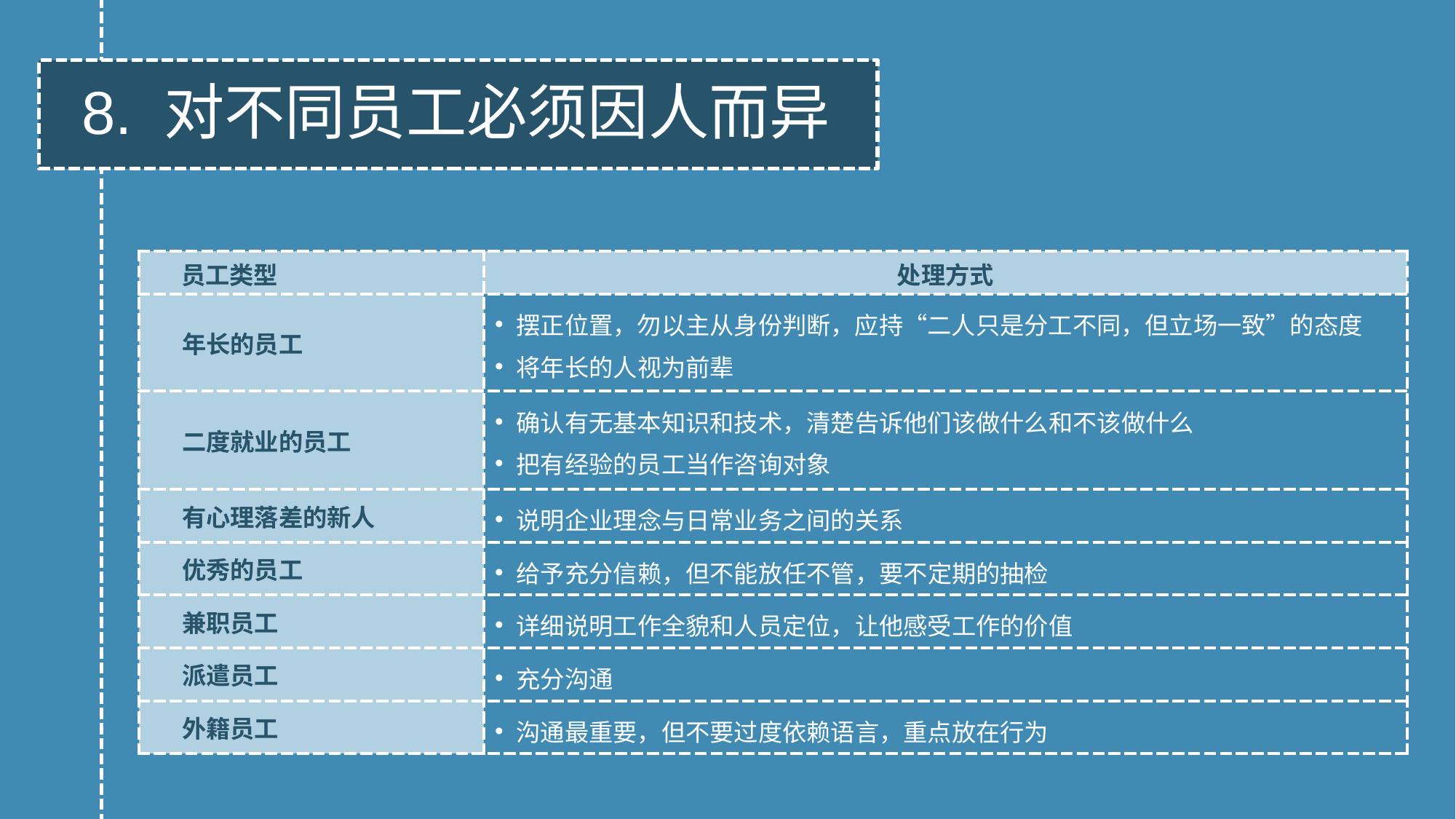

8. 对不同员工必须因人而异
| 员工类型 | 处理方式 |
| --- | --- |
| 年长的员工 | 摆正位置，勿以主从身份判断，应持“二人只是分工不同，但立场一致”的态度 将年长的人视为前辈 |
| 二度就业的员工 | 确认有无基本知识和技术，清楚告诉他们该做什么和不该做什么 把有经验的员工当作咨询对象 |
| 有心理落差的新人 | 说明企业理念与日常业务之间的关系 |
| 优秀的员工 | 给予充分信赖，但不能放任不管，要不定期的抽检 |
| 兼职员工 | 详细说明工作全貌和人员定位，让他感受工作的价值 |
| 派遣员工 | 充分沟通 |
| 外籍员工 | 沟通最重要，但不要过度依赖语言，重点放在行为 |